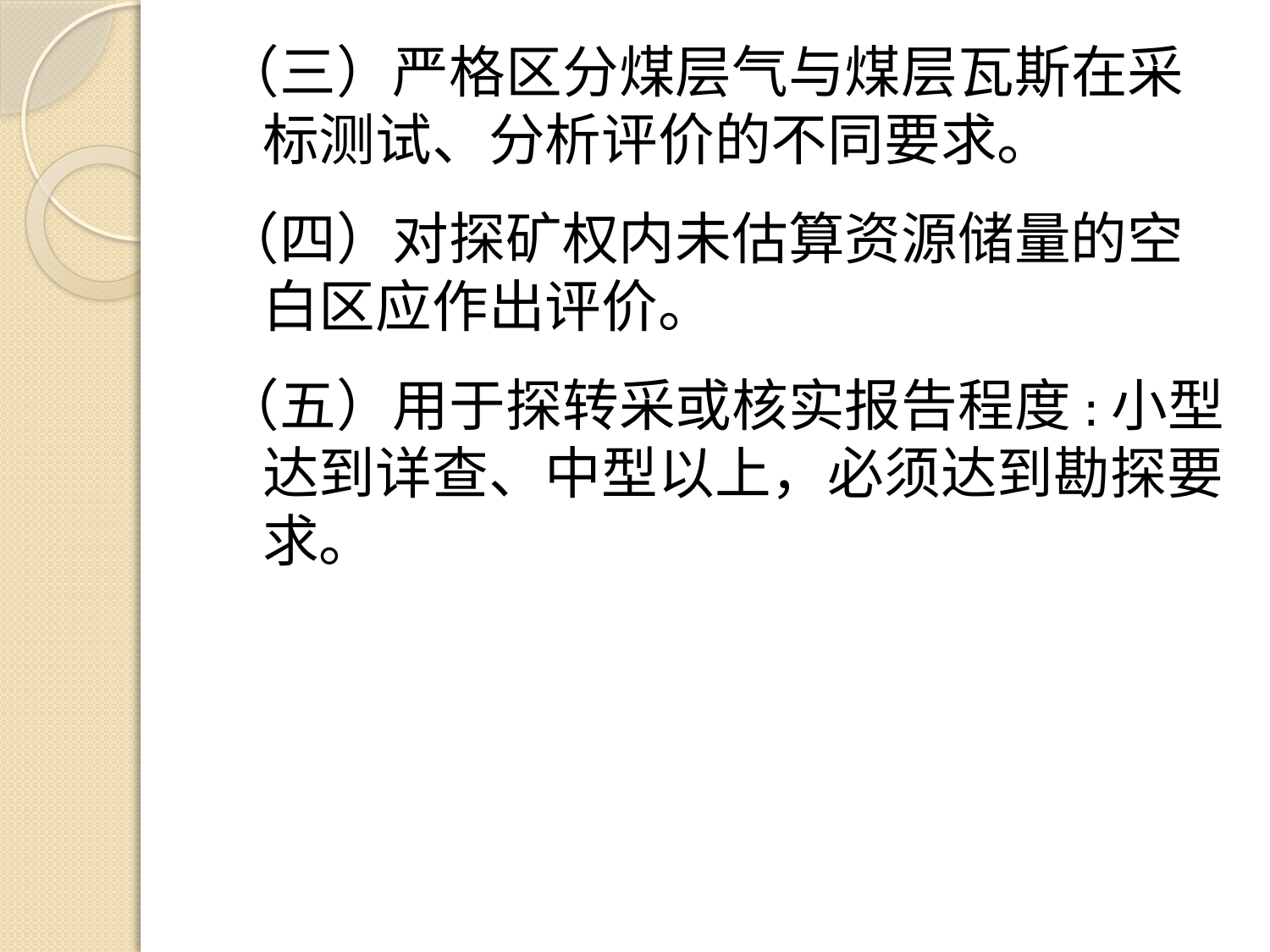

（三）严格区分煤层气与煤层瓦斯在采标测试、分析评价的不同要求。
（四）对探矿权内未估算资源储量的空白区应作出评价。
（五）用于探转采或核实报告程度:小型达到详查、中型以上，必须达到勘探要求。